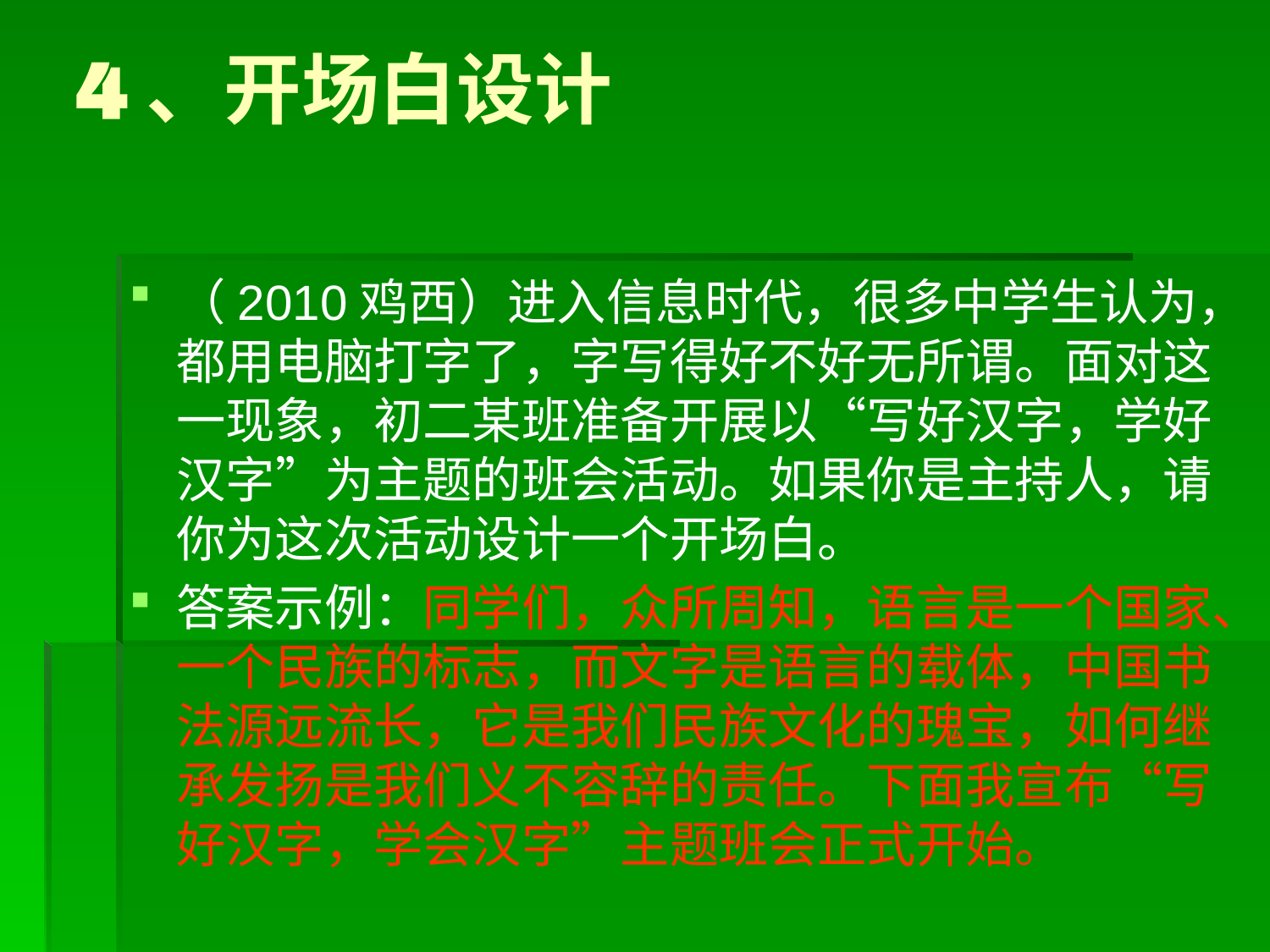

# 4、开场白设计
（2010鸡西）进入信息时代，很多中学生认为，都用电脑打字了，字写得好不好无所谓。面对这一现象，初二某班准备开展以“写好汉字，学好汉字”为主题的班会活动。如果你是主持人，请你为这次活动设计一个开场白。
答案示例：同学们，众所周知，语言是一个国家、一个民族的标志，而文字是语言的载体，中国书法源远流长，它是我们民族文化的瑰宝，如何继承发扬是我们义不容辞的责任。下面我宣布“写好汉字，学会汉字”主题班会正式开始。